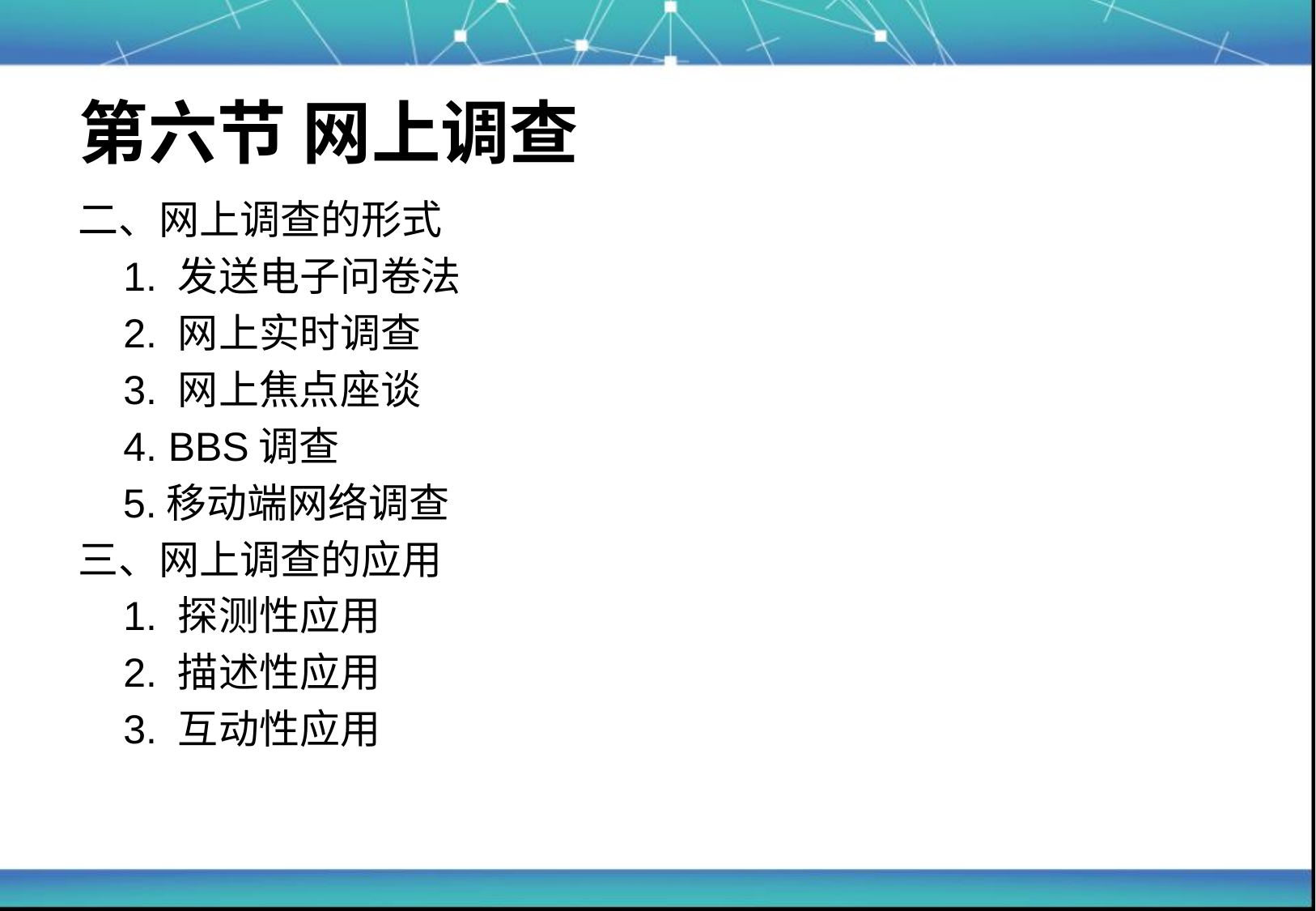

# 第六节 网上调查
二、网上调查的形式
	1. 发送电子问卷法
	2. 网上实时调查
	3. 网上焦点座谈
	4. BBS调查
    5.移动端网络调查
三、网上调查的应用
	1. 探测性应用
	2. 描述性应用
	3. 互动性应用